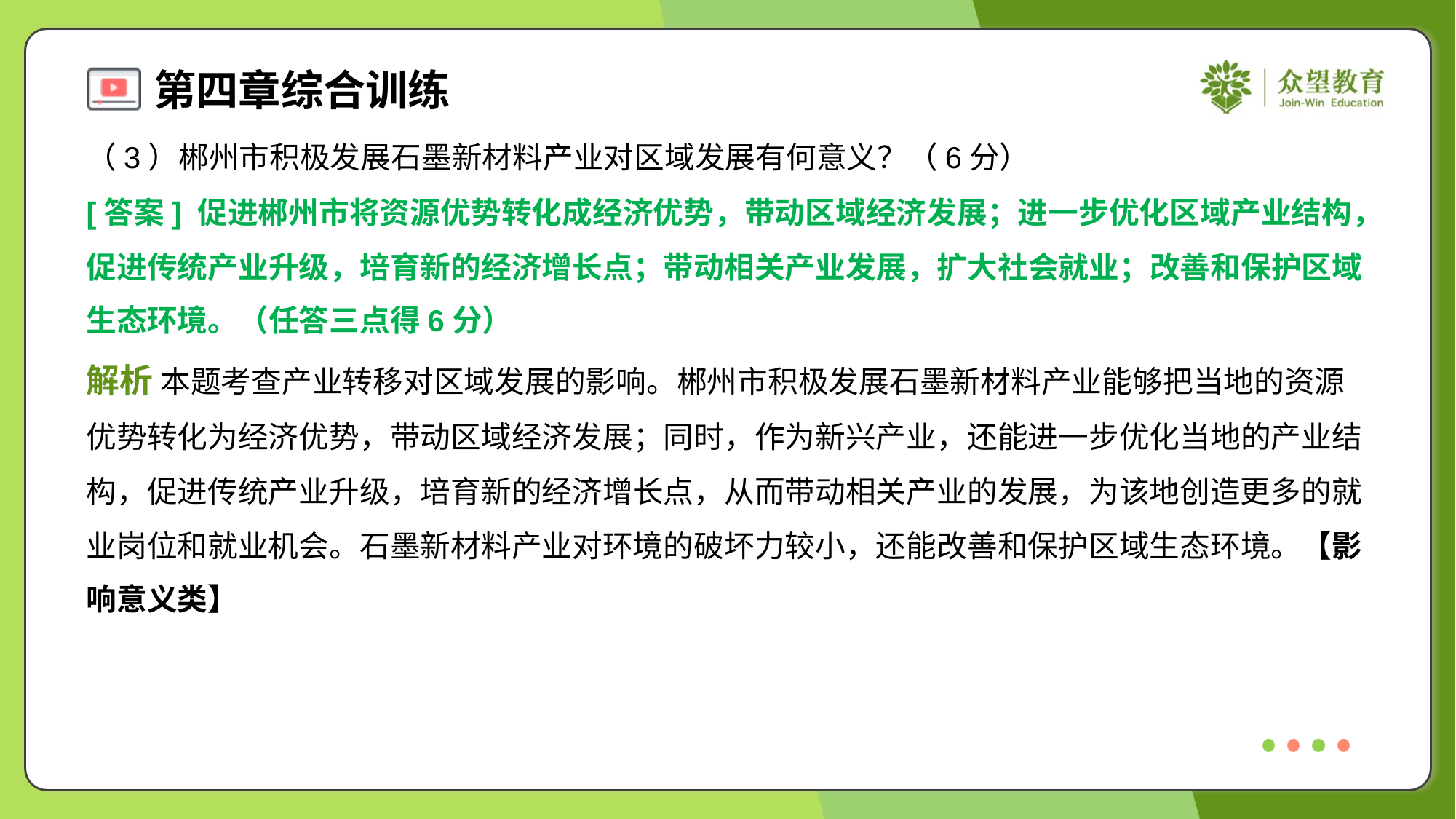

（3）郴州市积极发展石墨新材料产业对区域发展有何意义？（6分）
[答案] 促进郴州市将资源优势转化成经济优势，带动区域经济发展；进一步优化区域产业结构，
促进传统产业升级，培育新的经济增长点；带动相关产业发展，扩大社会就业；改善和保护区域
生态环境。（任答三点得6分）
解析 本题考查产业转移对区域发展的影响。郴州市积极发展石墨新材料产业能够把当地的资源
优势转化为经济优势，带动区域经济发展；同时，作为新兴产业，还能进一步优化当地的产业结
构，促进传统产业升级，培育新的经济增长点，从而带动相关产业的发展，为该地创造更多的就
业岗位和就业机会。石墨新材料产业对环境的破坏力较小，还能改善和保护区域生态环境。【影
响意义类】